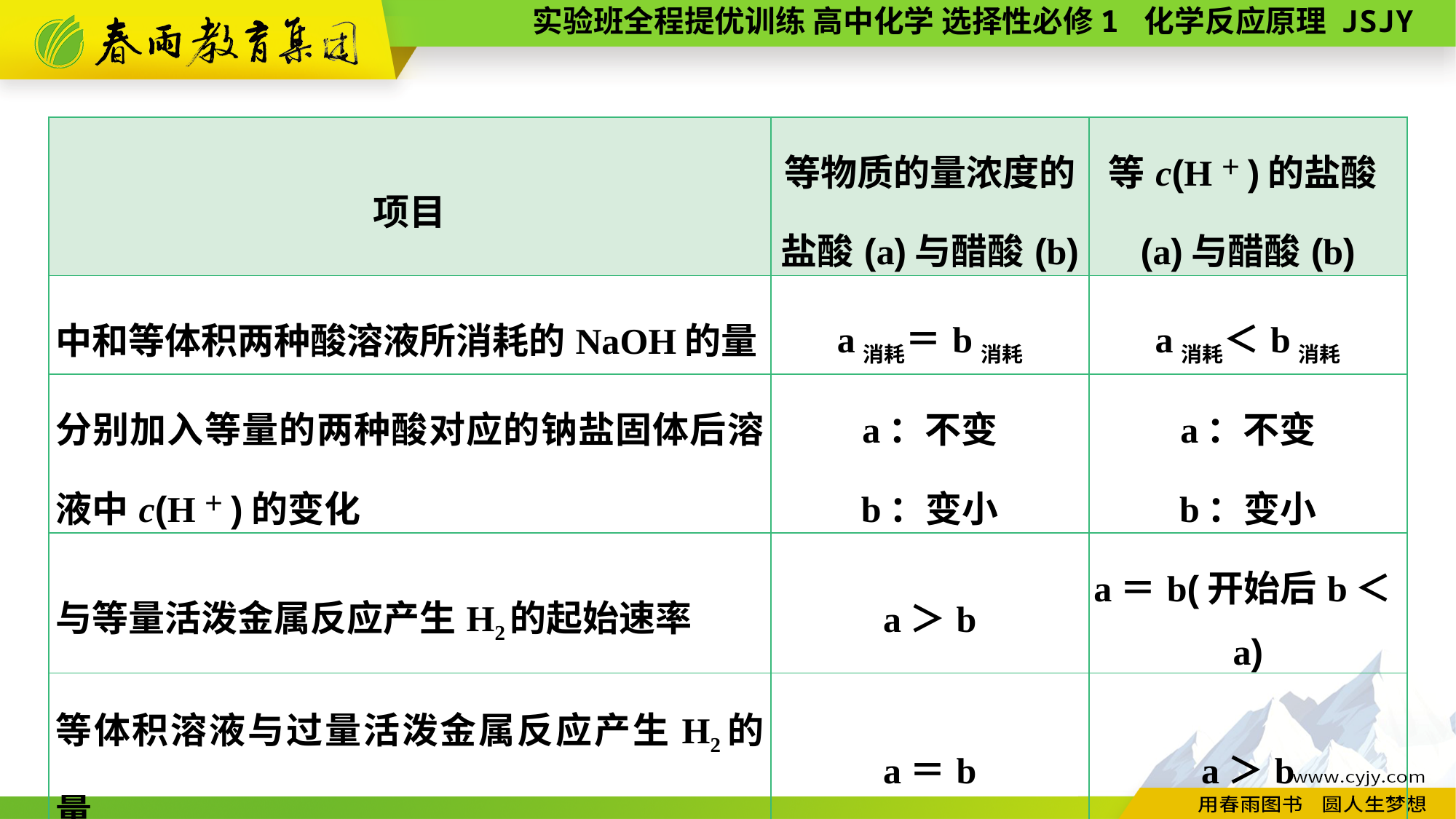

| 项目 | 等物质的量浓度的盐酸(a)与醋酸(b) | 等c(H＋)的盐酸(a)与醋酸(b) |
| --- | --- | --- |
| 中和等体积两种酸溶液所消耗的NaOH的量 | a消耗＝b消耗 | a消耗＜b消耗 |
| 分别加入等量的两种酸对应的钠盐固体后溶液中c(H＋)的变化 | a：不变 b：变小 | a：不变 b：变小 |
| 与等量活泼金属反应产生H2的起始速率 | a＞b | a＝b(开始后b＜a) |
| 等体积溶液与过量活泼金属反应产生H2的量 | a＝b | a＞b |